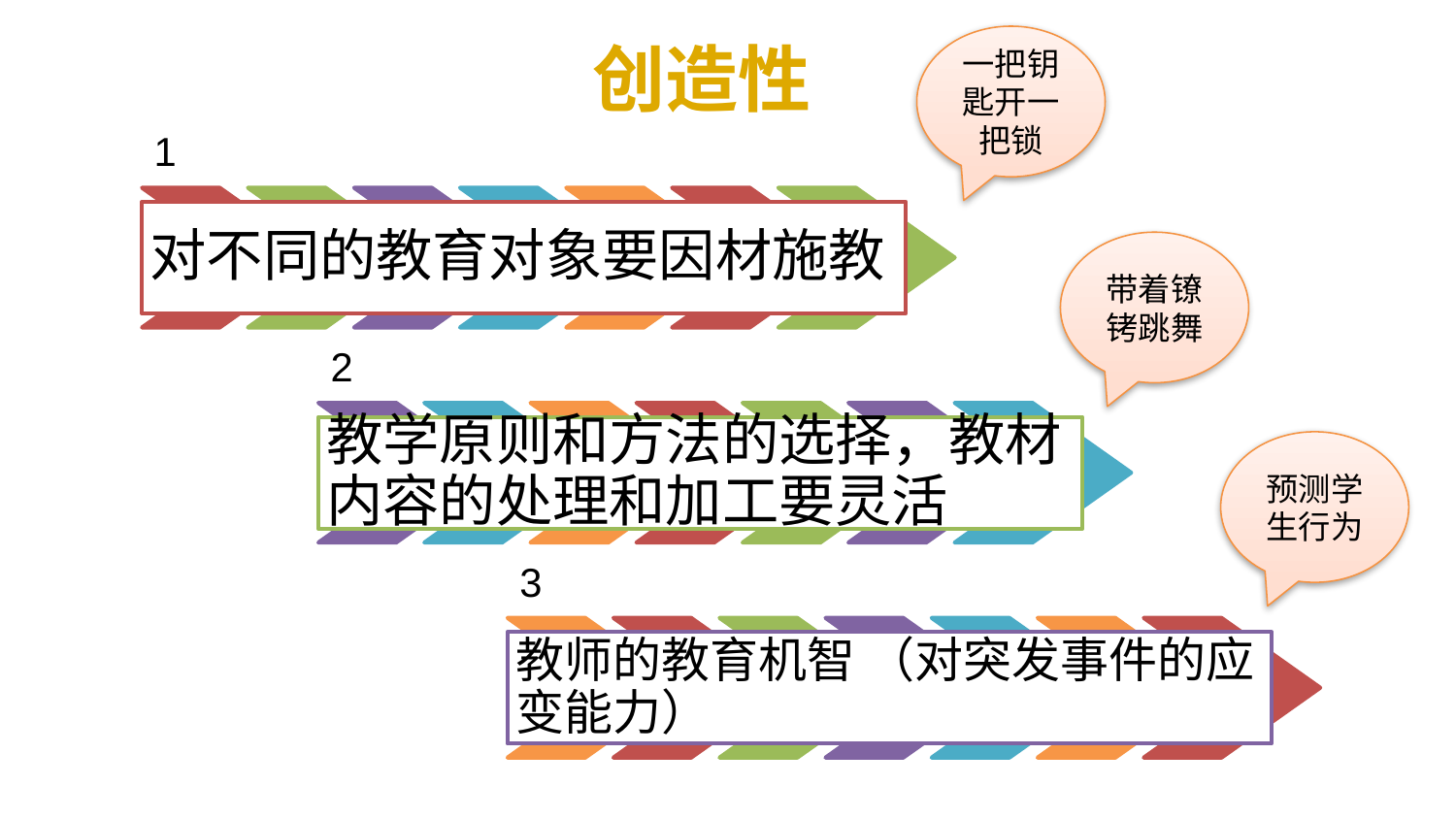

创造性
一把钥匙开一把锁
1

对不同的教育对象要因材施教
带着镣铐跳舞
2

教学原则和方法的选择，教材内容的处理和加工要灵活
预测学生行为
3

教师的教育机智 （对突发事件的应变能力）